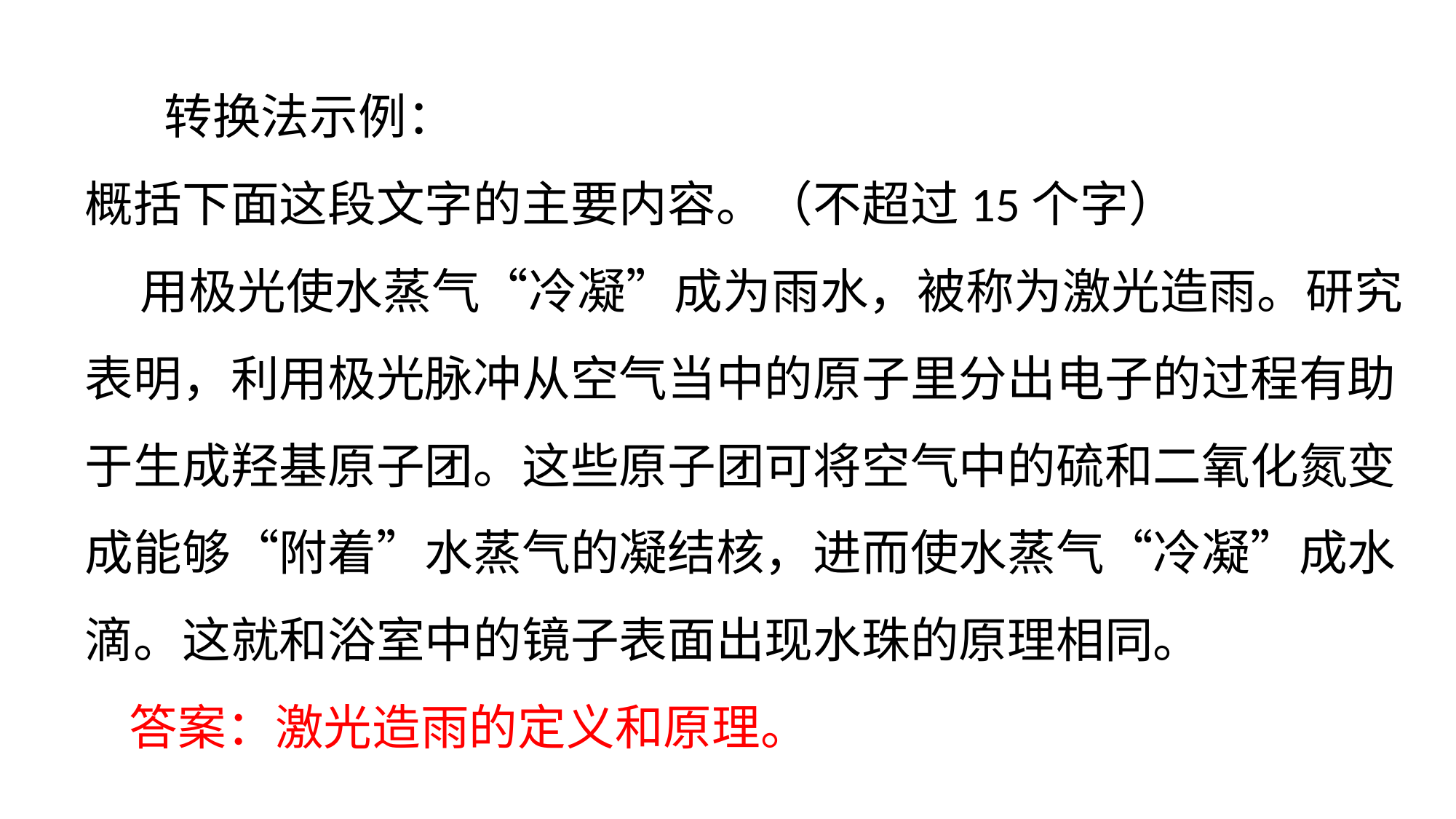

转换法示例：
概括下面这段文字的主要内容。（不超过15个字）
    用极光使水蒸气“冷凝”成为雨水，被称为激光造雨。研究表明，利用极光脉冲从空气当中的原子里分出电子的过程有助于生成羟基原子团。这些原子团可将空气中的硫和二氧化氮变成能够“附着”水蒸气的凝结核，进而使水蒸气“冷凝”成水滴。这就和浴室中的镜子表面出现水珠的原理相同。
   答案：激光造雨的定义和原理。